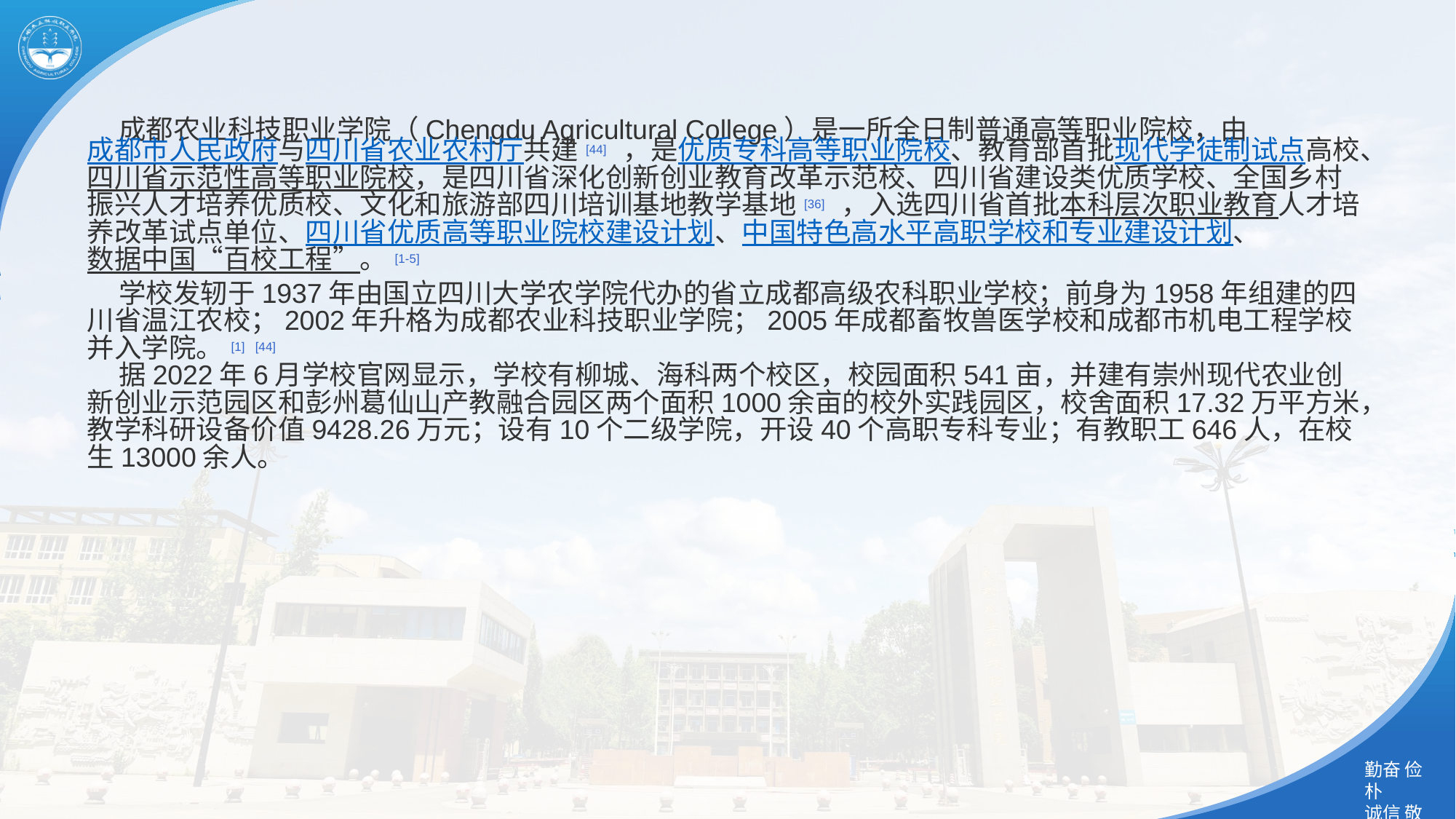

成都农业科技职业学院（Chengdu Agricultural College）是一所全日制普通高等职业院校，由成都市人民政府与四川省农业农村厅共建 [44]  ，是优质专科高等职业院校、教育部首批现代学徒制试点高校、四川省示范性高等职业院校，是四川省深化创新创业教育改革示范校、四川省建设类优质学校、全国乡村振兴人才培养优质校、文化和旅游部四川培训基地教学基地 [36]  ，入选四川省首批本科层次职业教育人才培养改革试点单位、四川省优质高等职业院校建设计划、中国特色高水平高职学校和专业建设计划、数据中国“百校工程”。 [1-5]
学校发轫于1937年由国立四川大学农学院代办的省立成都高级农科职业学校；前身为1958年组建的四川省温江农校；2002年升格为成都农业科技职业学院；2005年成都畜牧兽医学校和成都市机电工程学校并入学院。 [1]  [44]
据2022年6月学校官网显示，学校有柳城、海科两个校区，校园面积541亩，并建有崇州现代农业创新创业示范园区和彭州葛仙山产教融合园区两个面积1000余亩的校外实践园区，校舍面积17.32万平方米，教学科研设备价值9428.26万元；设有10个二级学院，开设40个高职专科专业；有教职工646人，在校生13000余人。